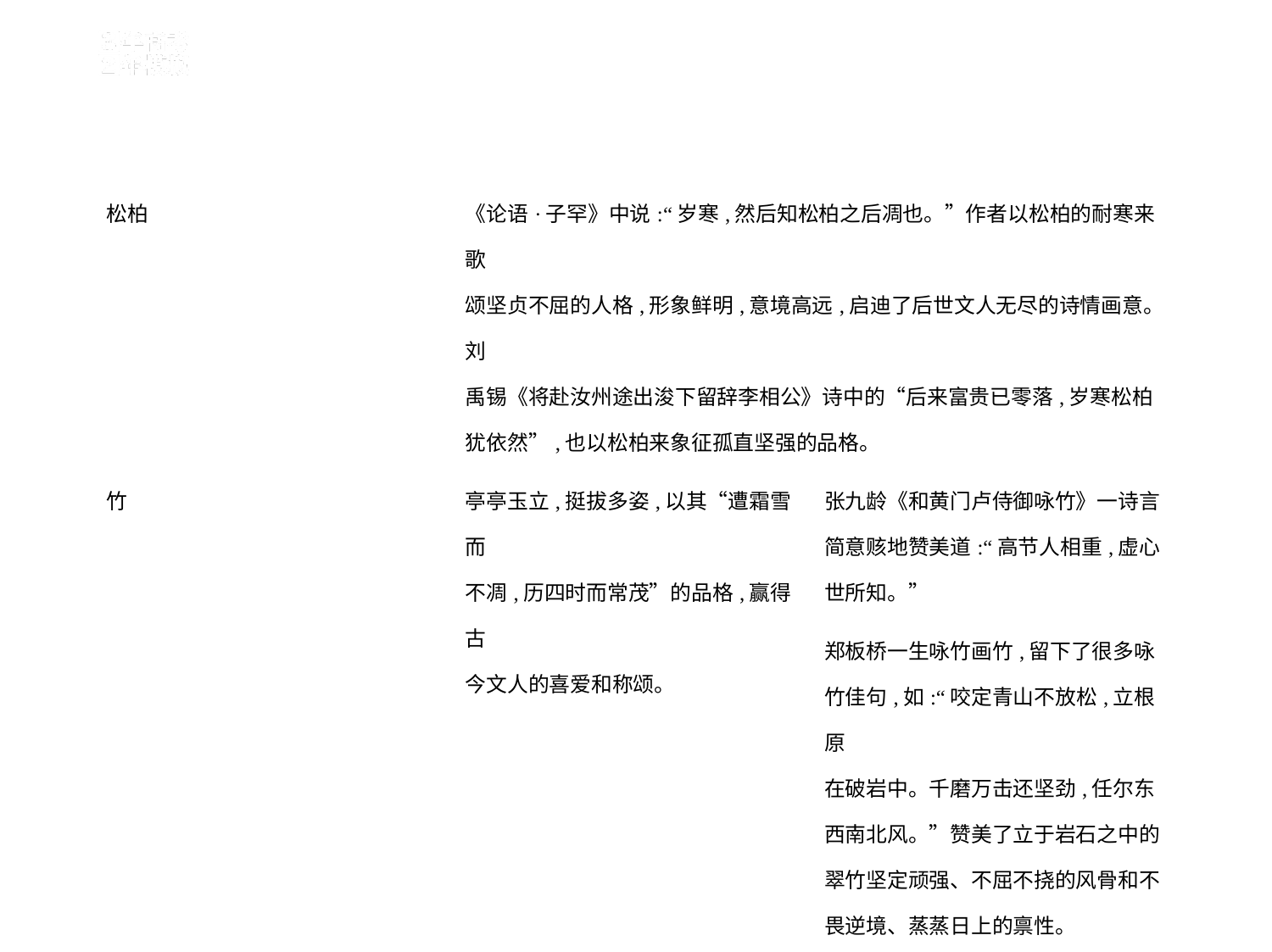

| 松柏 | 《论语·子罕》中说:“岁寒,然后知松柏之后凋也。”作者以松柏的耐寒来歌 颂坚贞不屈的人格,形象鲜明,意境高远,启迪了后世文人无尽的诗情画意。刘 禹锡《将赴汝州途出浚下留辞李相公》诗中的“后来富贵已零落,岁寒松柏 犹依然”,也以松柏来象征孤直坚强的品格。 |  |
| --- | --- | --- |
| 竹 | 亭亭玉立,挺拔多姿,以其“遭霜雪而 不凋,历四时而常茂”的品格,赢得古 今文人的喜爱和称颂。 | 张九龄《和黄门卢侍御咏竹》一诗言 简意赅地赞美道:“高节人相重,虚心 世所知。” |
|  |  | 郑板桥一生咏竹画竹,留下了很多咏 竹佳句,如:“咬定青山不放松,立根原 在破岩中。千磨万击还坚劲,任尔东 西南北风。”赞美了立于岩石之中的 翠竹坚定顽强、不屈不挠的风骨和不 畏逆境、蒸蒸日上的禀性。 |